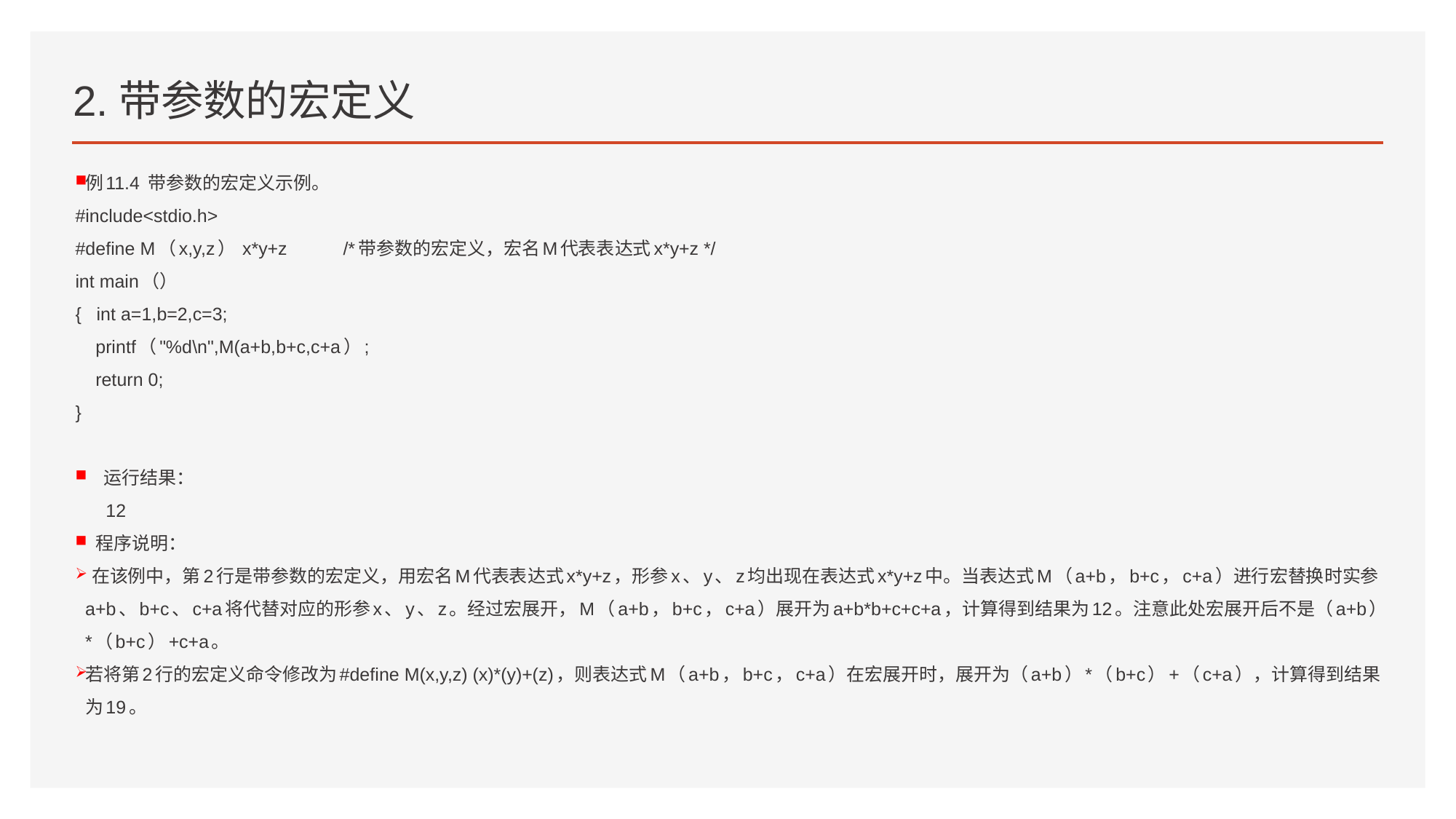

# 2.带参数的宏定义
例11.4 带参数的宏定义示例。
#include<stdio.h>
#define M（x,y,z） x*y+z           /*带参数的宏定义，宏名M代表表达式x*y+z */
int main（）
{   int a=1,b=2,c=3;
    printf（"%d\n",M(a+b,b+c,c+a）;
    return 0;
}

    运行结果：
      12
  程序说明：
 在该例中，第2行是带参数的宏定义，用宏名M代表表达式x*y+z，形参x、y、z均出现在表达式x*y+z中。当表达式M（a+b，b+c，c+a）进行宏替换时实参a+b、b+c、c+a将代替对应的形参x、y、z。经过宏展开，M（a+b，b+c，c+a）展开为a+b*b+c+c+a，计算得到结果为12。注意此处宏展开后不是（a+b）*（b+c）+c+a。
若将第2行的宏定义命令修改为#define M(x,y,z) (x)*(y)+(z)，则表达式M（a+b，b+c，c+a）在宏展开时，展开为（a+b）*（b+c）+（c+a），计算得到结果为19。